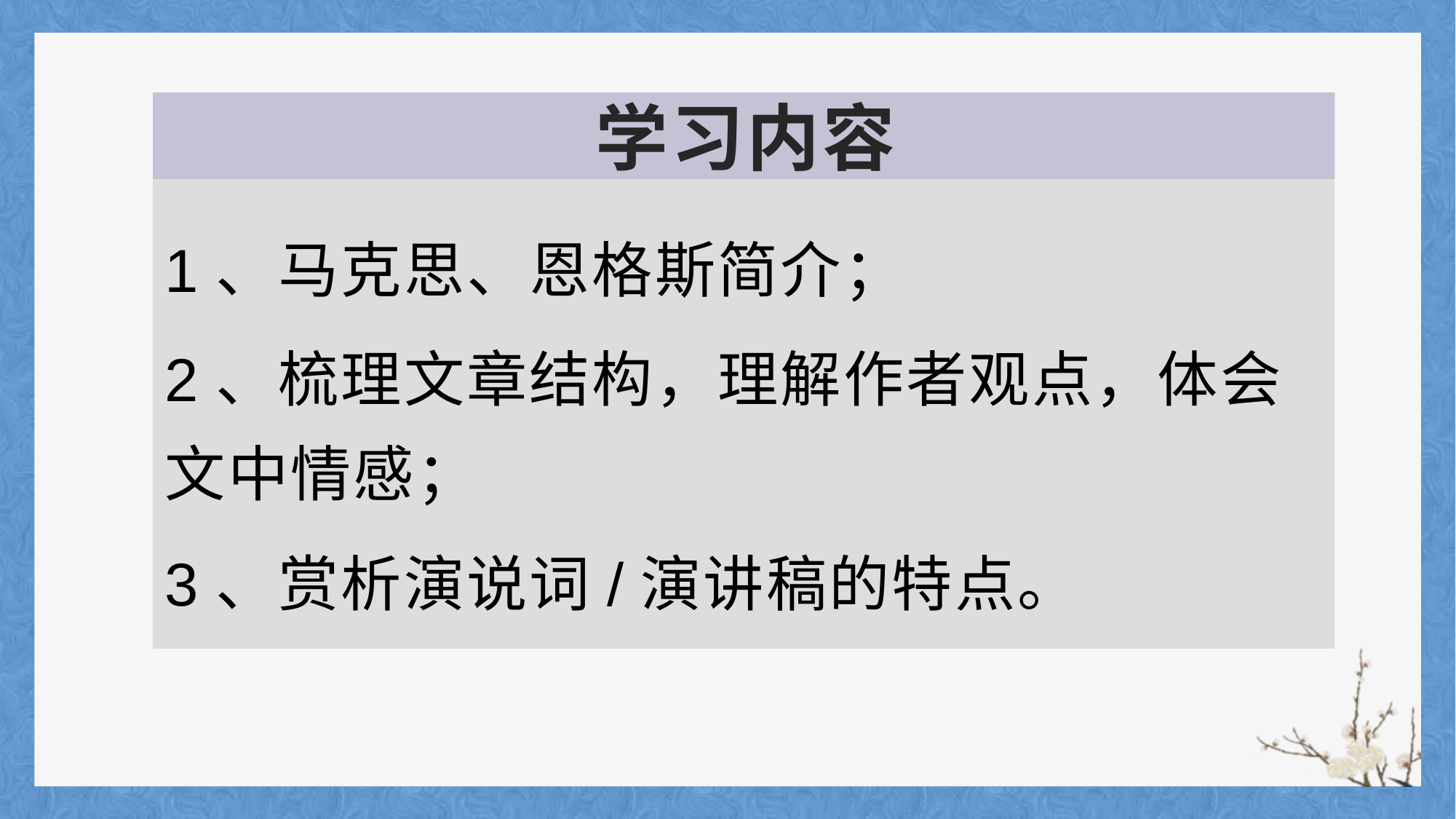

# 学习内容
1、马克思、恩格斯简介；
2、梳理文章结构，理解作者观点，体会文中情感；
3、赏析演说词/演讲稿的特点。